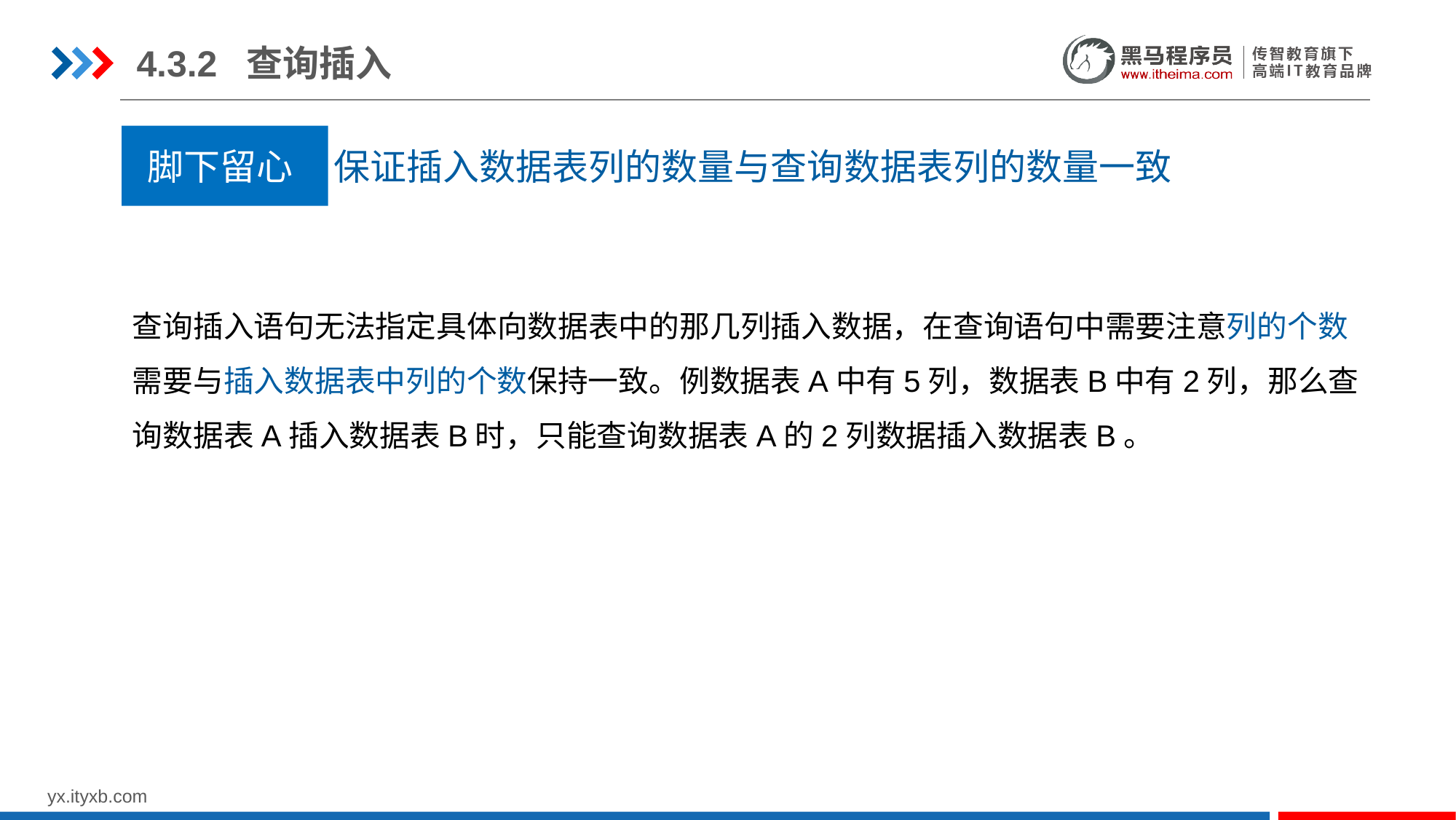

4.3.2  查询插入

脚下留心     保证插入数据表列的数量与查询数据表列的数量一致
查询插入语句无法指定具体向数据表中的那几列插入数据，在查询语句中需要注意列的个数需要与插入数据表中列的个数保持一致。例数据表A中有5列，数据表B中有2列，那么查询数据表A插入数据表B时，只能查询数据表A的2列数据插入数据表B。